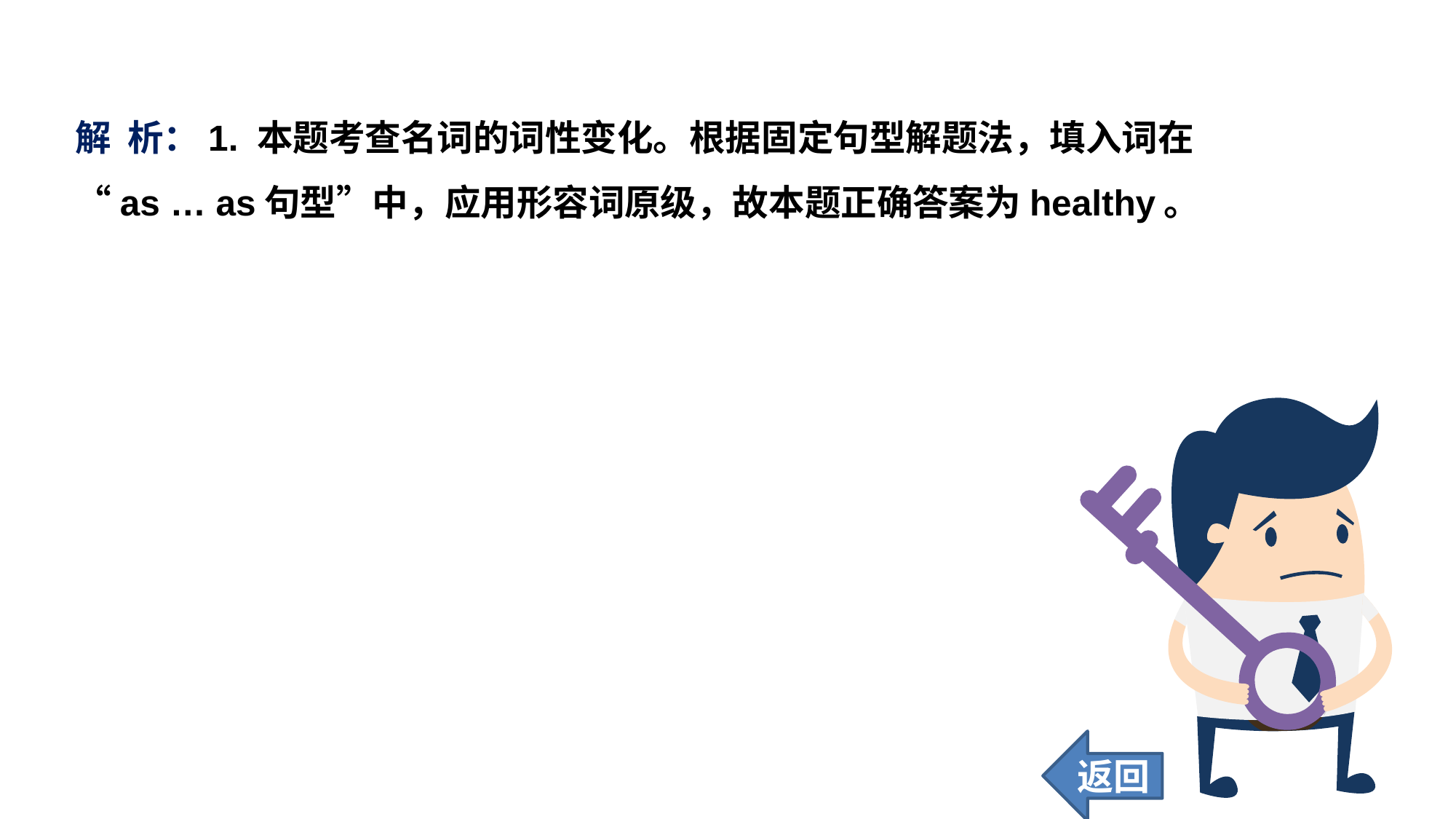

解  析：1. 本题考查名词的词性变化。根据固定句型解题法，填入词在“as … as句型”中，应用形容词原级，故本题正确答案为healthy。

返回
171